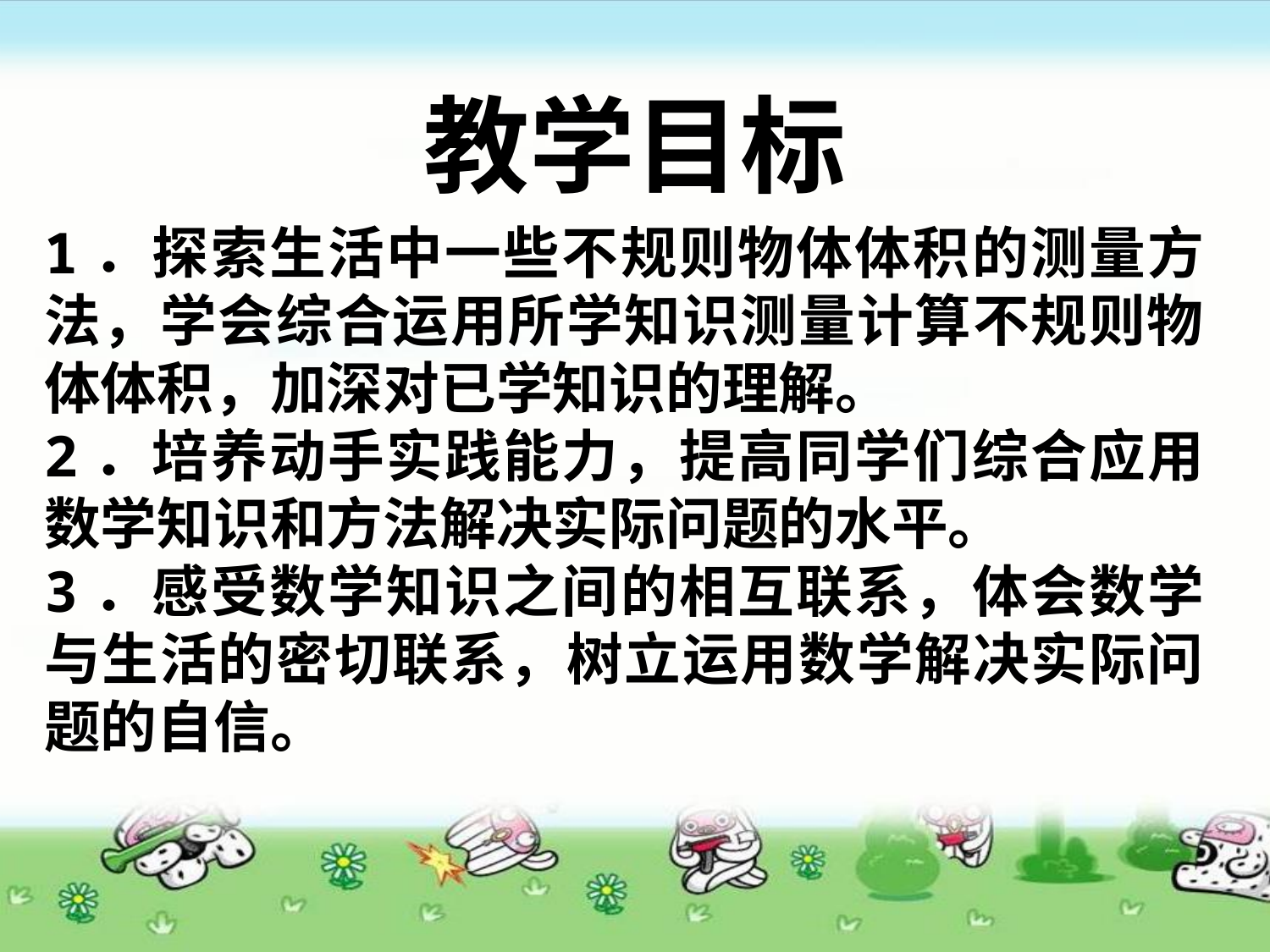

# 教学目标
1．探索生活中一些不规则物体体积的测量方法，学会综合运用所学知识测量计算不规则物体体积，加深对已学知识的理解。
2．培养动手实践能力，提高同学们综合应用数学知识和方法解决实际问题的水平。
3．感受数学知识之间的相互联系，体会数学与生活的密切联系，树立运用数学解决实际问题的自信。